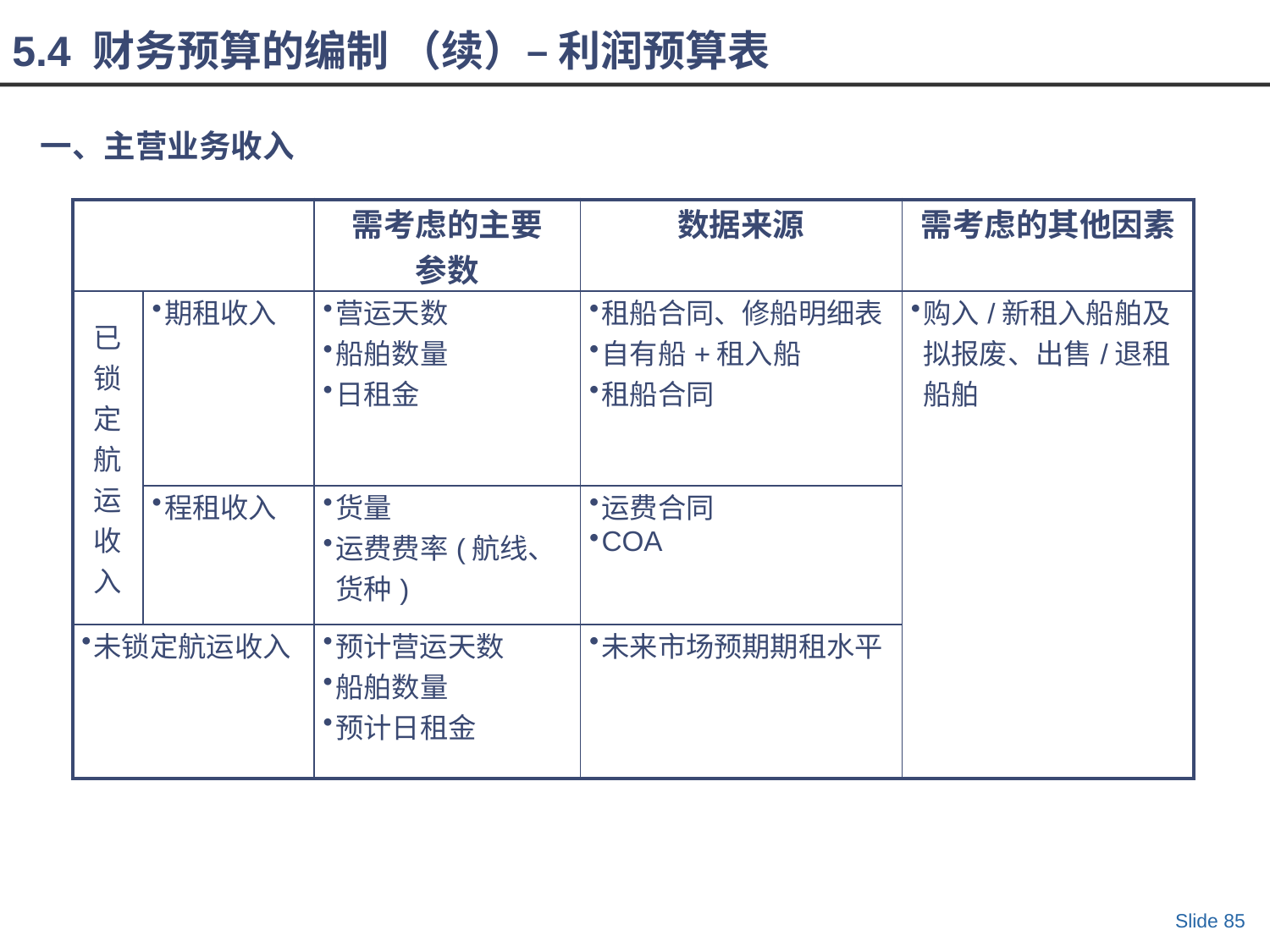

5.4 财务预算的编制 （续）– 利润预算表

一、主营业务收入
|  |  | 需考虑的主要 参数 | 数据来源 | 需考虑的其他因素 |
| --- | --- | --- | --- | --- |
| 已锁定航运收入 | 期租收入 | 营运天数 船舶数量 日租金 | 租船合同、修船明细表 自有船+租入船 租船合同 | 购入/新租入船舶及拟报废、出售/退租船舶 |
|  | 程租收入 | 货量 运费费率(航线、货种) | 运费合同 COA |  |
| 未锁定航运收入 |  | 预计营运天数 船舶数量 预计日租金 | 未来市场预期期租水平 |  |
Slide 85